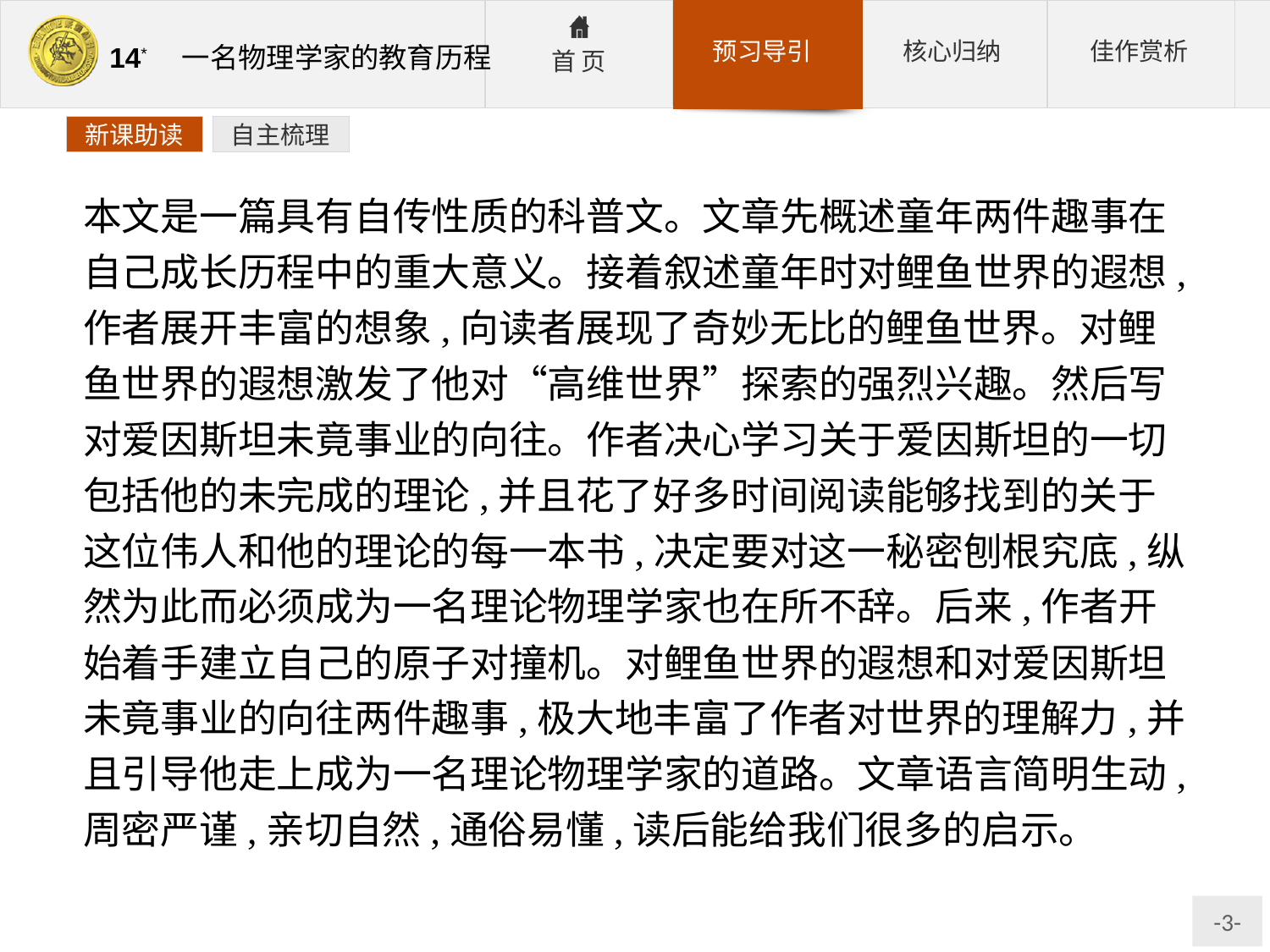

新课助读
自主梳理
本文是一篇具有自传性质的科普文。文章先概述童年两件趣事在自己成长历程中的重大意义。接着叙述童年时对鲤鱼世界的遐想,作者展开丰富的想象,向读者展现了奇妙无比的鲤鱼世界。对鲤鱼世界的遐想激发了他对“高维世界”探索的强烈兴趣。然后写对爱因斯坦未竟事业的向往。作者决心学习关于爱因斯坦的一切包括他的未完成的理论,并且花了好多时间阅读能够找到的关于这位伟人和他的理论的每一本书,决定要对这一秘密刨根究底,纵然为此而必须成为一名理论物理学家也在所不辞。后来,作者开始着手建立自己的原子对撞机。对鲤鱼世界的遐想和对爱因斯坦未竟事业的向往两件趣事,极大地丰富了作者对世界的理解力,并且引导他走上成为一名理论物理学家的道路。文章语言简明生动,周密严谨,亲切自然,通俗易懂,读后能给我们很多的启示。